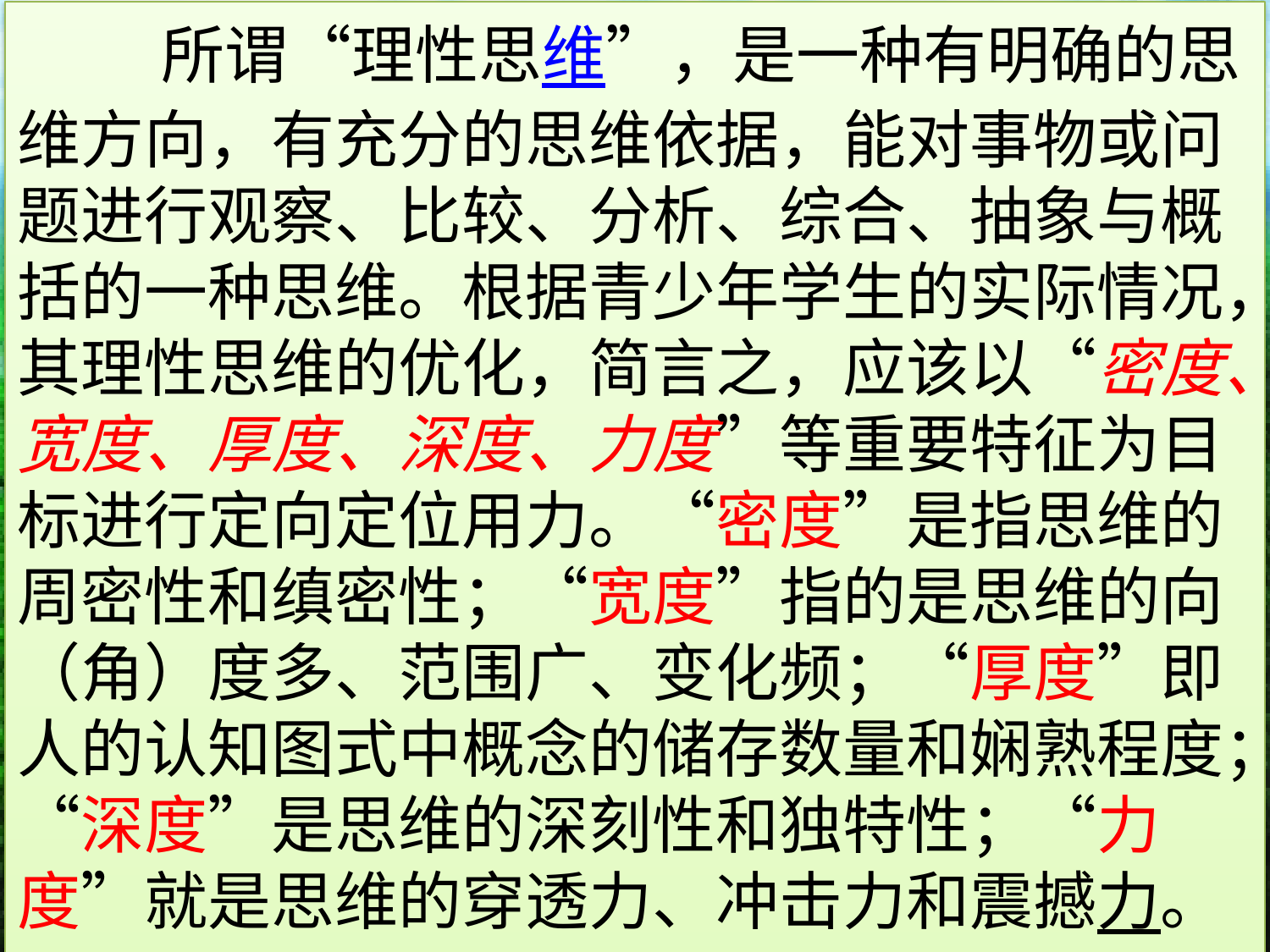

所谓“理性思维”，是一种有明确的思维方向，有充分的思维依据，能对事物或问题进行观察、比较、分析、综合、抽象与概括的一种思维。根据青少年学生的实际情况，其理性思维的优化，简言之，应该以“密度、宽度、厚度、深度、力度”等重要特征为目标进行定向定位用力。“密度”是指思维的周密性和缜密性；“宽度”指的是思维的向（角）度多、范围广、变化频；“厚度”即人的认知图式中概念的储存数量和娴熟程度；“深度”是思维的深刻性和独特性；“力度”就是思维的穿透力、冲击力和震撼力。